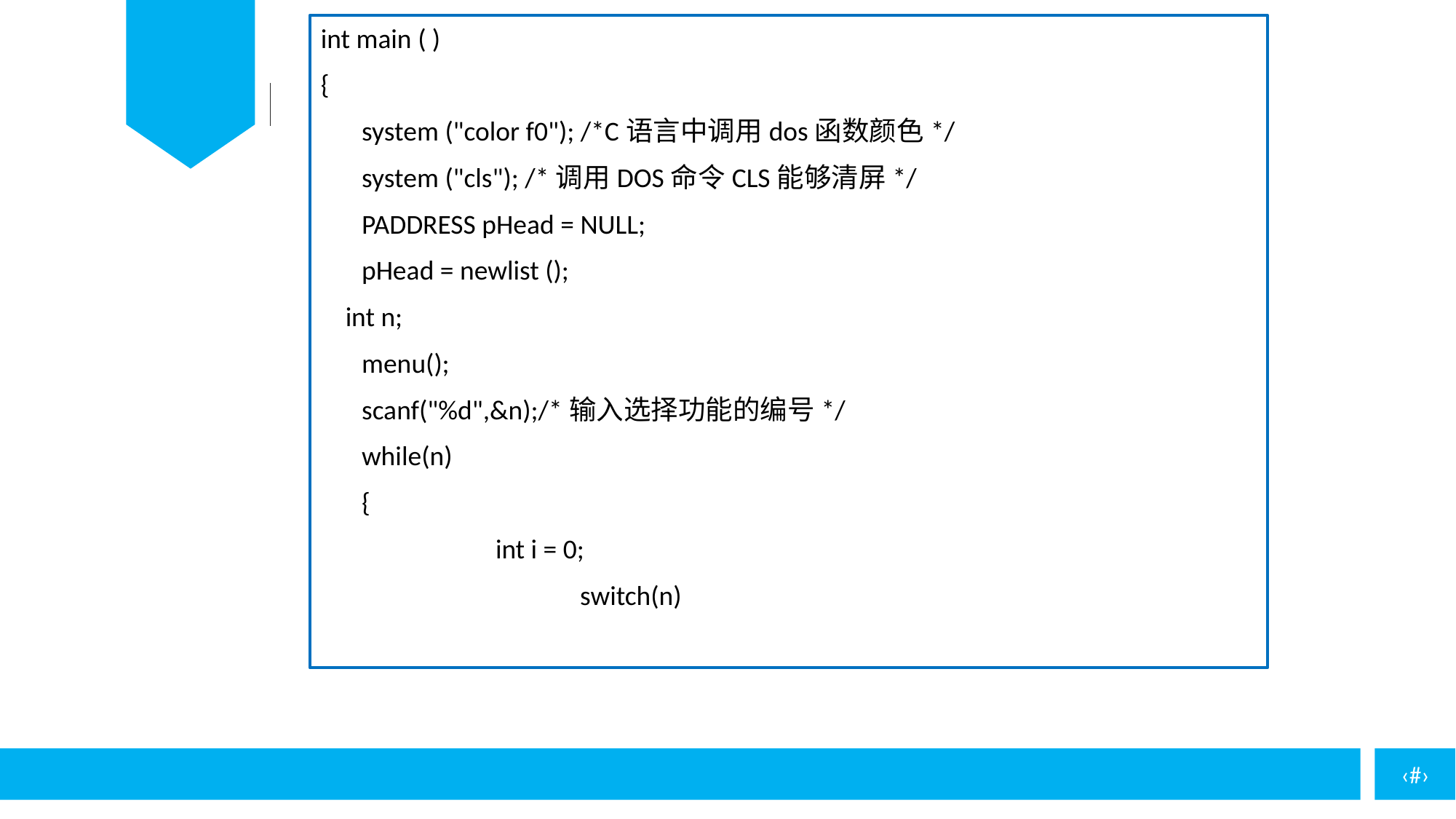

int main ( )
{
	system ("color f0"); /*C语言中调用dos函数颜色*/
	system ("cls"); /*调用DOS命令CLS能够清屏*/
	PADDRESS pHead = NULL;
	pHead = newlist ();
    int n;
  	menu();
  	scanf("%d",&n);/*输入选择功能的编号*/
  	while(n)
  	{
		    int i = 0;
	  		switch(n)